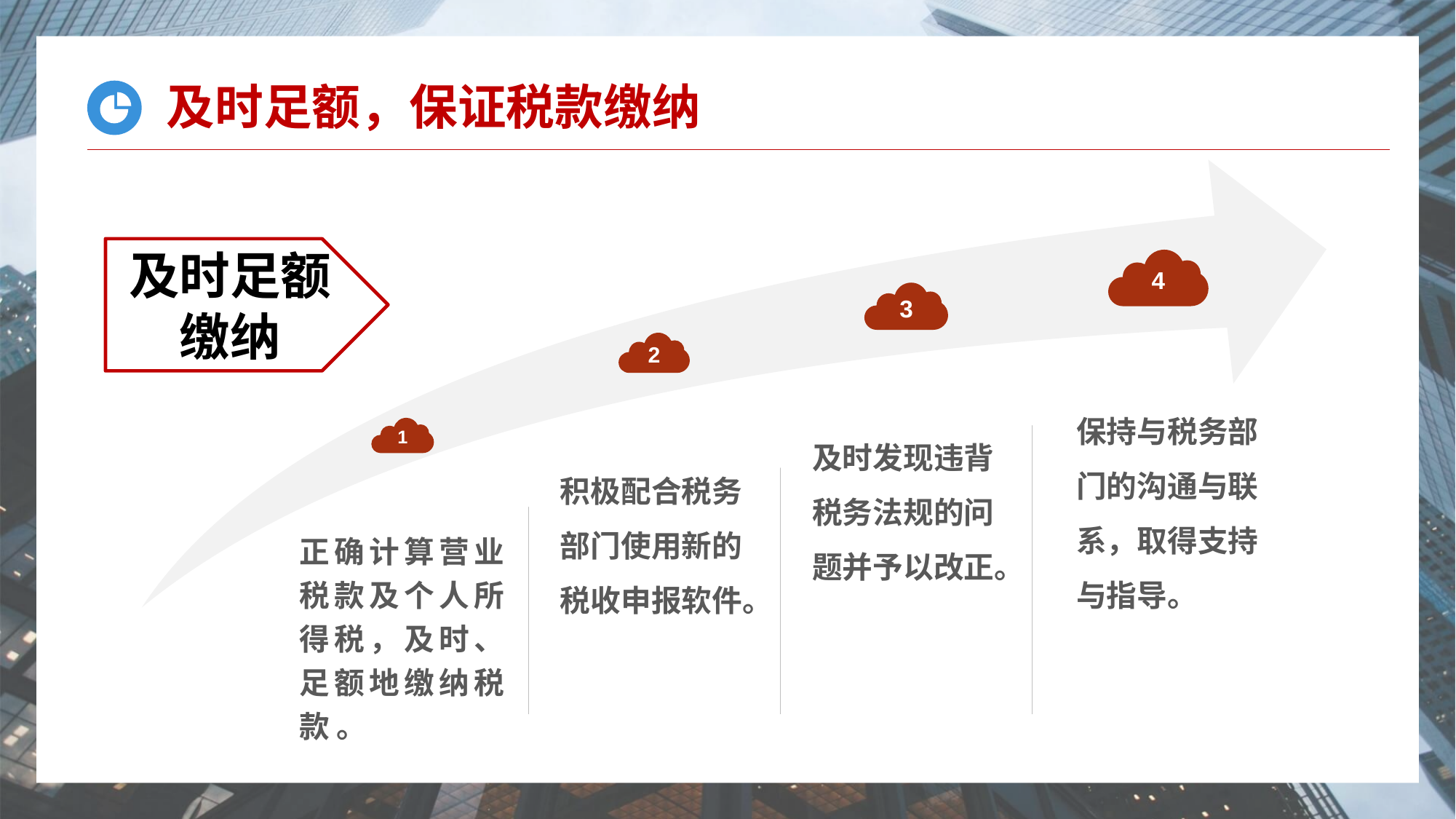

及时足额，保证税款缴纳

4
3
2
1
及时足额缴纳
保持与税务部门的沟通与联系，取得支持与指导。
及时发现违背税务法规的问题并予以改正。
积极配合税务部门使用新的税收申报软件。
正确计算营业税款及个人所得税，及时、足额地缴纳税款 。